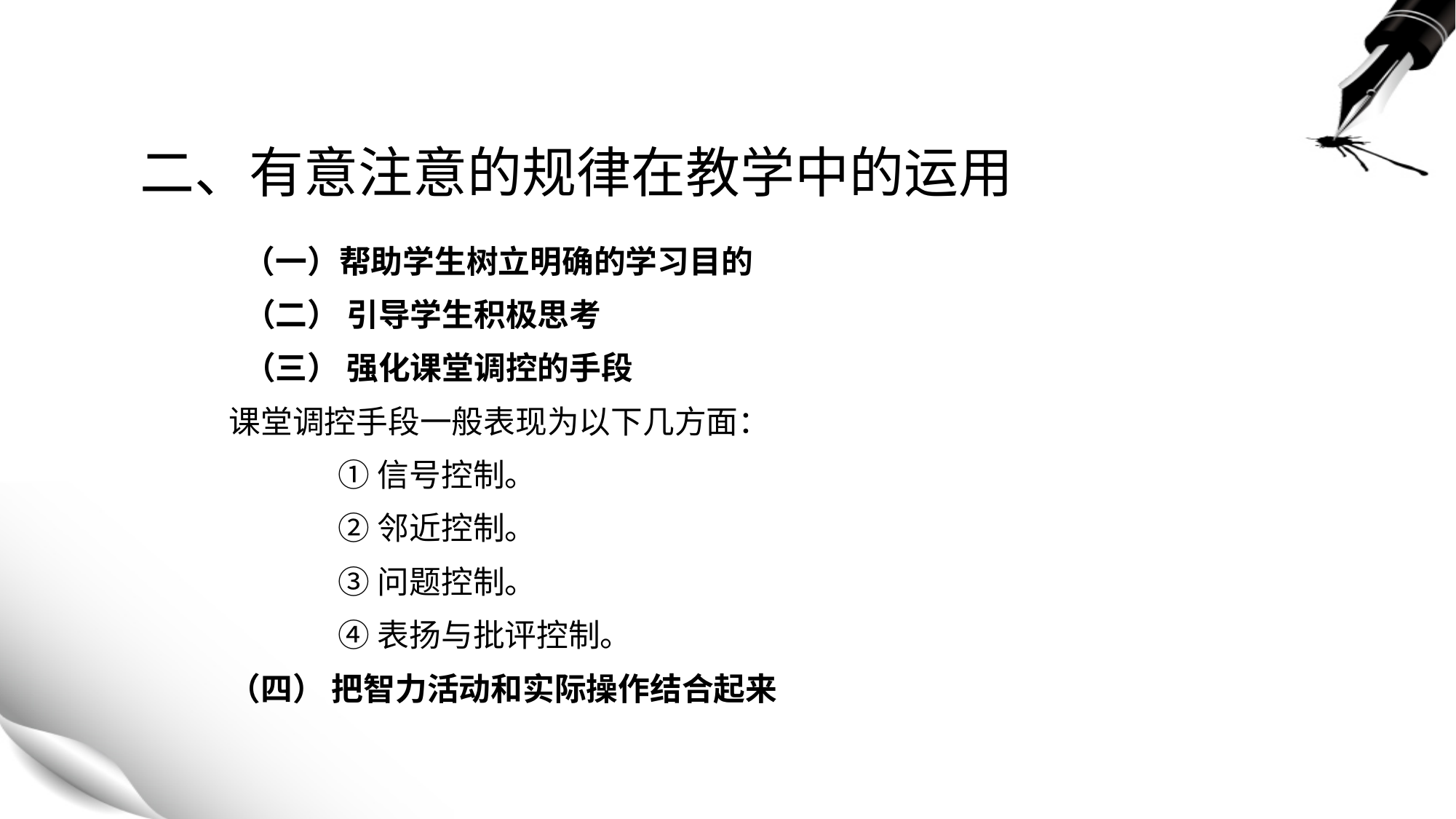

# 二、有意注意的规律在教学中的运用

 （一）帮助学生树立明确的学习目的
 （二） 引导学生积极思考
 （三） 强化课堂调控的手段
课堂调控手段一般表现为以下几方面：
	①信号控制。
	②邻近控制。
	③问题控制。
	④表扬与批评控制。
（四） 把智力活动和实际操作结合起来